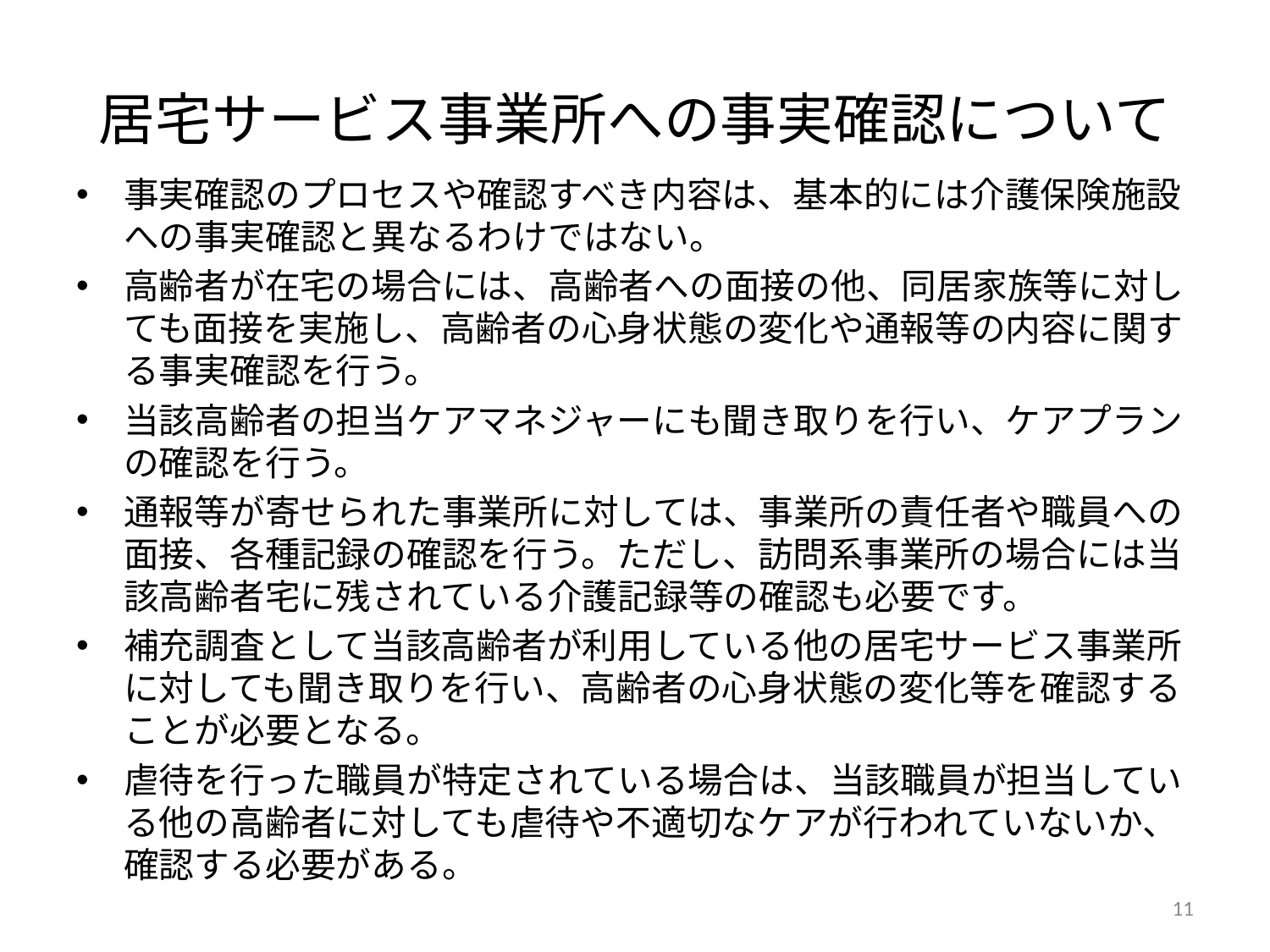

# 居宅サービス事業所への事実確認について
事実確認のプロセスや確認すべき内容は、基本的には介護保険施設への事実確認と異なるわけではない。
高齢者が在宅の場合には、高齢者への面接の他、同居家族等に対しても面接を実施し、高齢者の心身状態の変化や通報等の内容に関する事実確認を行う。
当該高齢者の担当ケアマネジャーにも聞き取りを行い、ケアプランの確認を行う。
通報等が寄せられた事業所に対しては、事業所の責任者や職員への面接、各種記録の確認を行う。ただし、訪問系事業所の場合には当該高齢者宅に残されている介護記録等の確認も必要です。
補充調査として当該高齢者が利用している他の居宅サービス事業所に対しても聞き取りを行い、高齢者の心身状態の変化等を確認することが必要となる。
虐待を行った職員が特定されている場合は、当該職員が担当している他の高齢者に対しても虐待や不適切なケアが行われていないか、確認する必要がある。

11